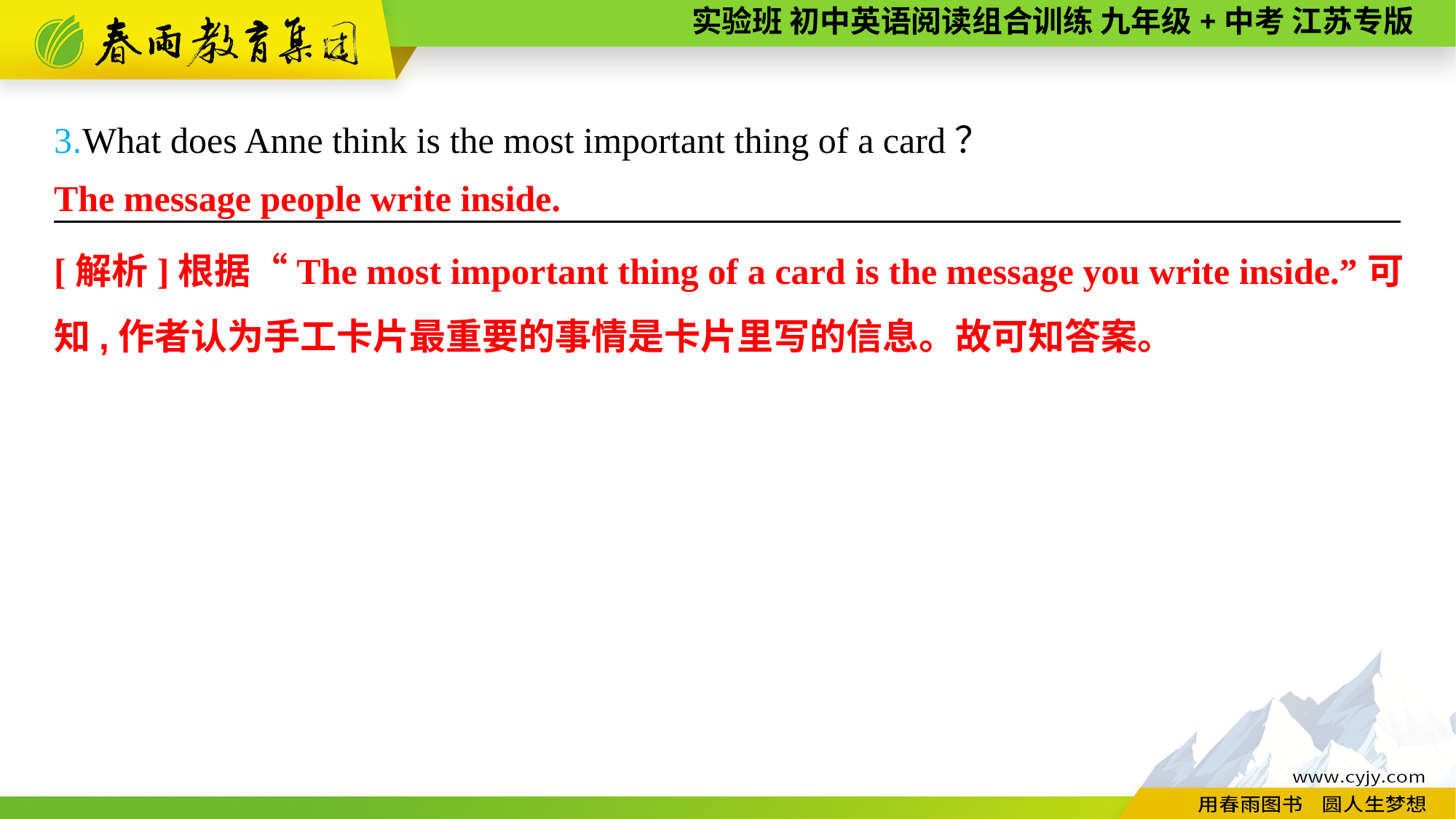

3.What does Anne think is the most important thing of a card？
————————                        ——  ————                                                  ————
The message people write inside.
[解析]根据“The most important thing of a card is the message you write inside.”可知,作者认为手工卡片最重要的事情是卡片里写的信息。故可知答案。